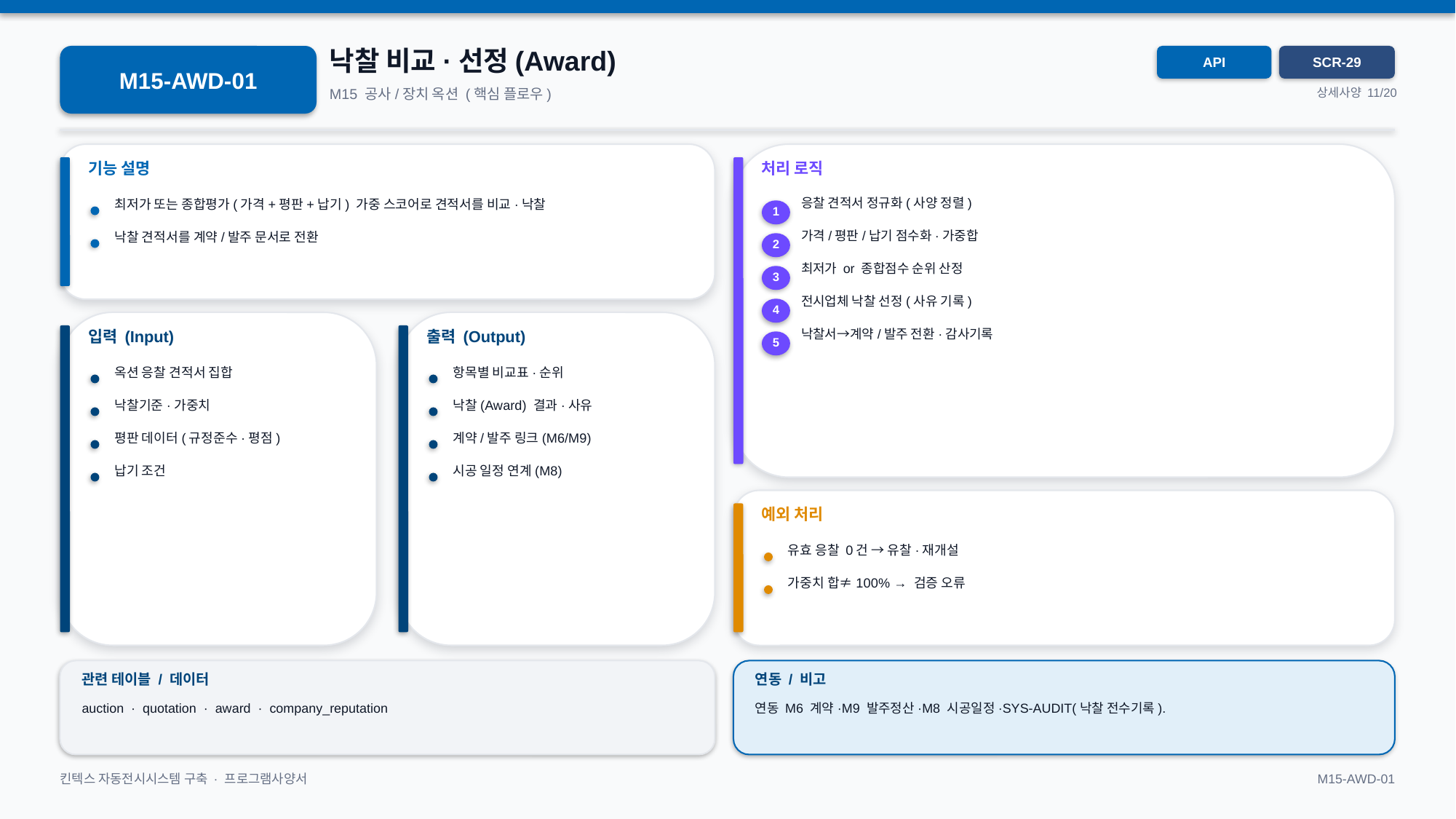

낙찰 비교·선정(Award)

M15-AWD-01

API

SCR-29
M15 공사/장치 옥션 (핵심 플로우)
상세사양 11/20

기능 설명
처리 로직
응찰 견적서 정규화(사양 정렬)
최저가 또는 종합평가(가격+평판+납기) 가중 스코어로 견적서를 비교·낙찰
1

가격/평판/납기 점수화·가중합
낙찰 견적서를 계약/발주 문서로 전환
2

최저가 or 종합점수 순위 산정
3

전시업체 낙찰 선정(사유 기록)
4

입력 (Input)
출력 (Output)
낙찰서→계약/발주 전환·감사기록
5

옥션 응찰 견적서 집합
항목별 비교표·순위

낙찰기준·가중치
낙찰(Award) 결과·사유

평판 데이터(규정준수·평점)
계약/발주 링크(M6/M9)

납기 조건
시공 일정 연계(M8)

예외 처리
유효 응찰 0건 → 유찰·재개설

가중치 합≠100% → 검증 오류

관련 테이블 / 데이터
연동 / 비고
auction  ·  quotation  ·  award  ·  company_reputation
연동 M6 계약·M9 발주정산·M8 시공일정·SYS-AUDIT(낙찰 전수기록).
킨텍스 자동전시시스템 구축 · 프로그램사양서
M15-AWD-01